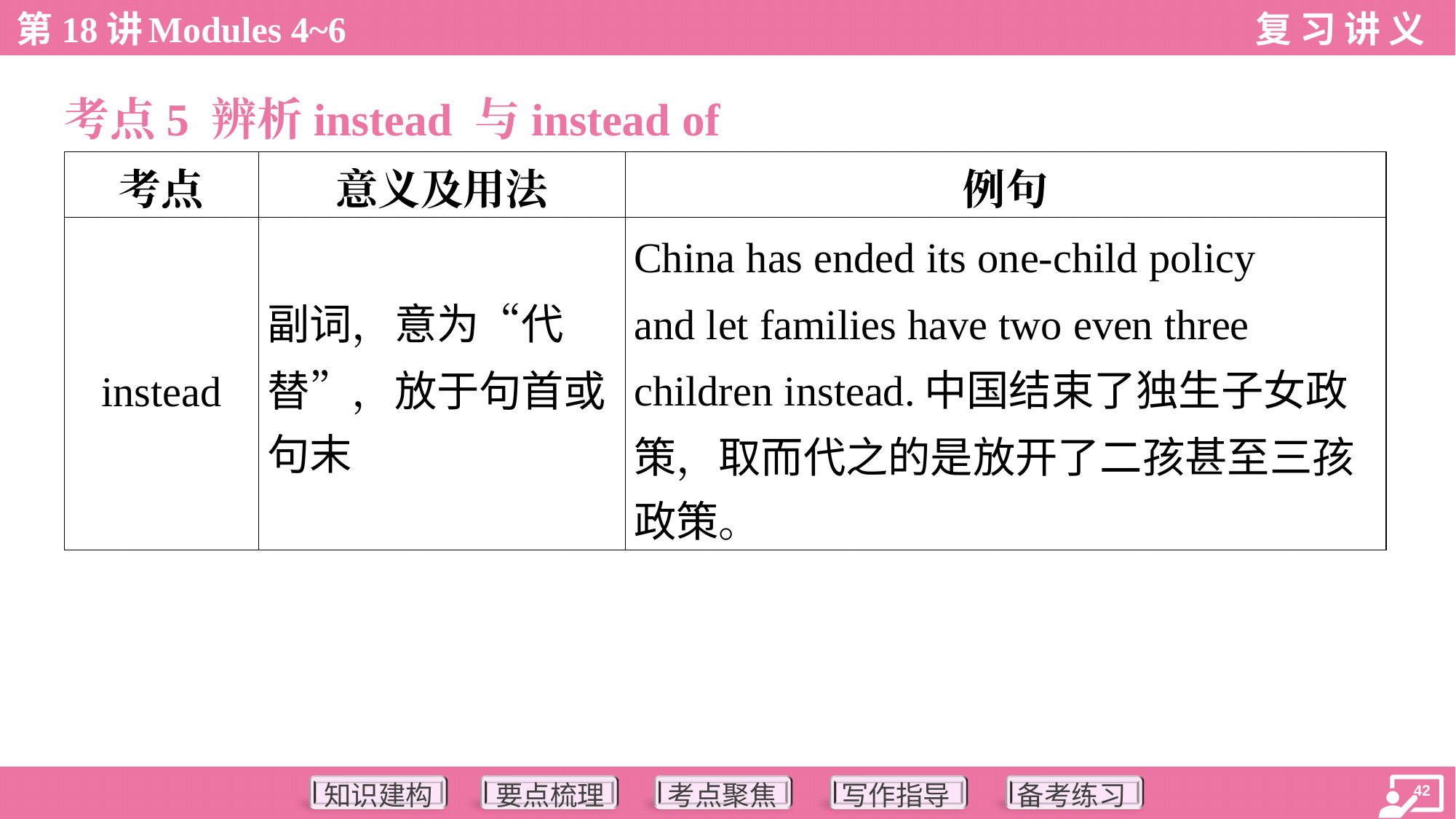

考点5 辨析instead 与instead of
| 考点 | 意义及用法 | 例句 |
| --- | --- | --- |
| instead | 副词，意为“代 替”，放于句首或 句末 | China has ended its one-child policy and let families have two even three children instead.中国结束了独生子女政 策，取而代之的是放开了二孩甚至三孩 政策。 |